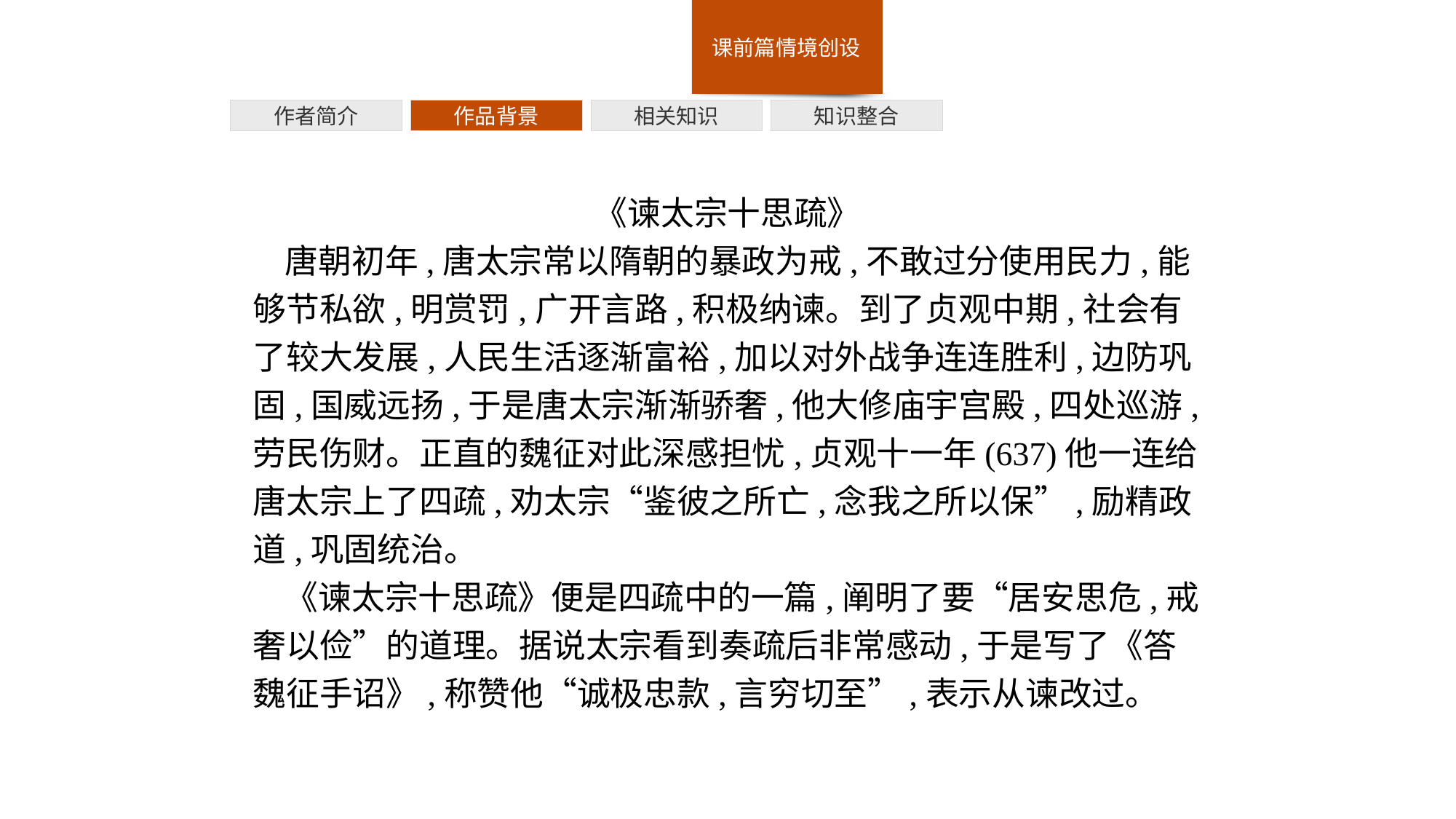

作者简介
作品背景
相关知识
知识整合
《谏太宗十思疏》
唐朝初年,唐太宗常以隋朝的暴政为戒,不敢过分使用民力,能够节私欲,明赏罚,广开言路,积极纳谏。到了贞观中期,社会有了较大发展,人民生活逐渐富裕,加以对外战争连连胜利,边防巩固,国威远扬,于是唐太宗渐渐骄奢,他大修庙宇宫殿,四处巡游,劳民伤财。正直的魏征对此深感担忧,贞观十一年(637)他一连给唐太宗上了四疏,劝太宗“鉴彼之所亡,念我之所以保”,励精政道,巩固统治。
《谏太宗十思疏》便是四疏中的一篇,阐明了要“居安思危,戒奢以俭”的道理。据说太宗看到奏疏后非常感动,于是写了《答魏征手诏》,称赞他“诚极忠款,言穷切至”,表示从谏改过。